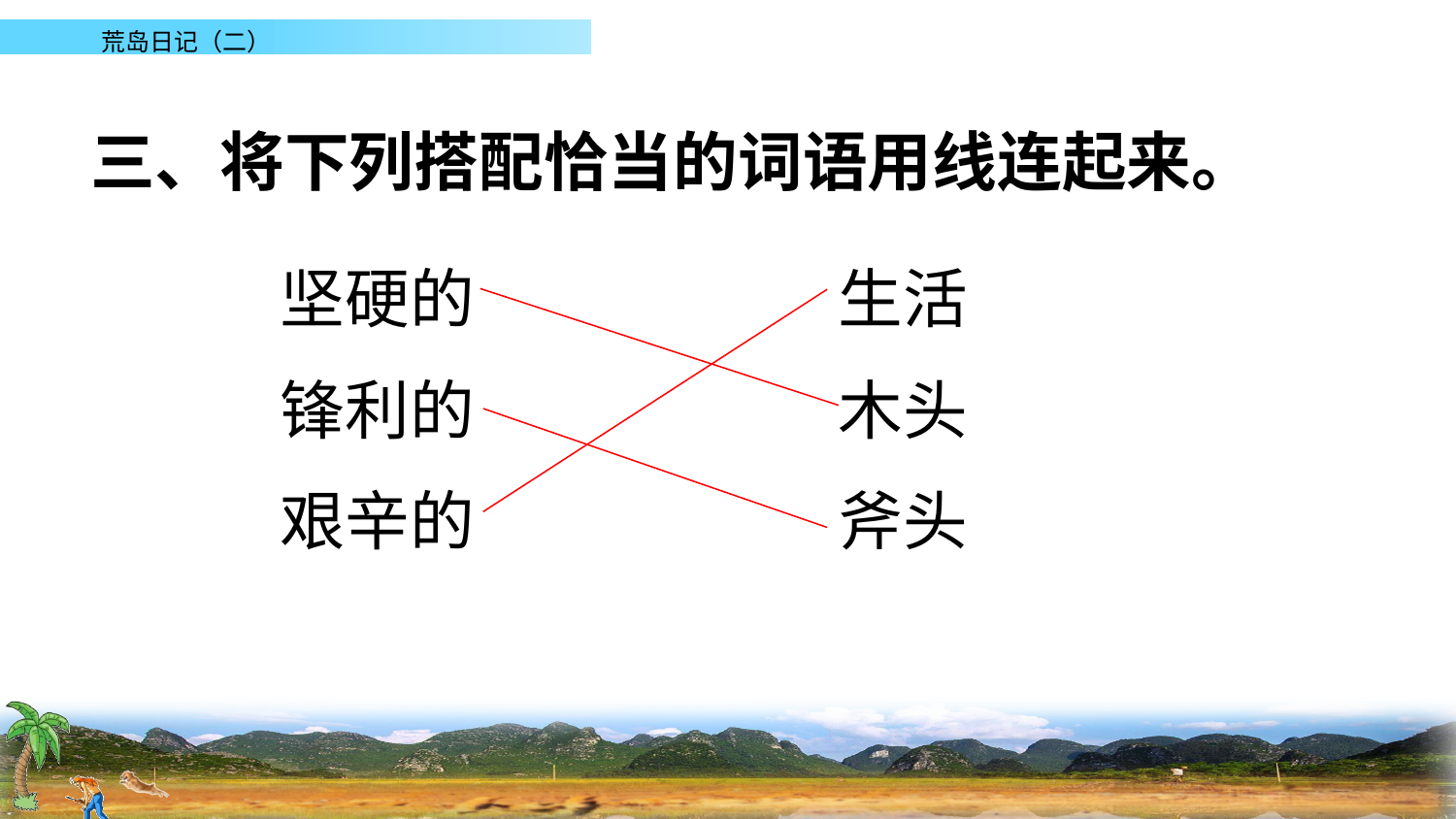

三、将下列搭配恰当的词语用线连起来。
坚硬的
生活
锋利的
木头
艰辛的
斧头